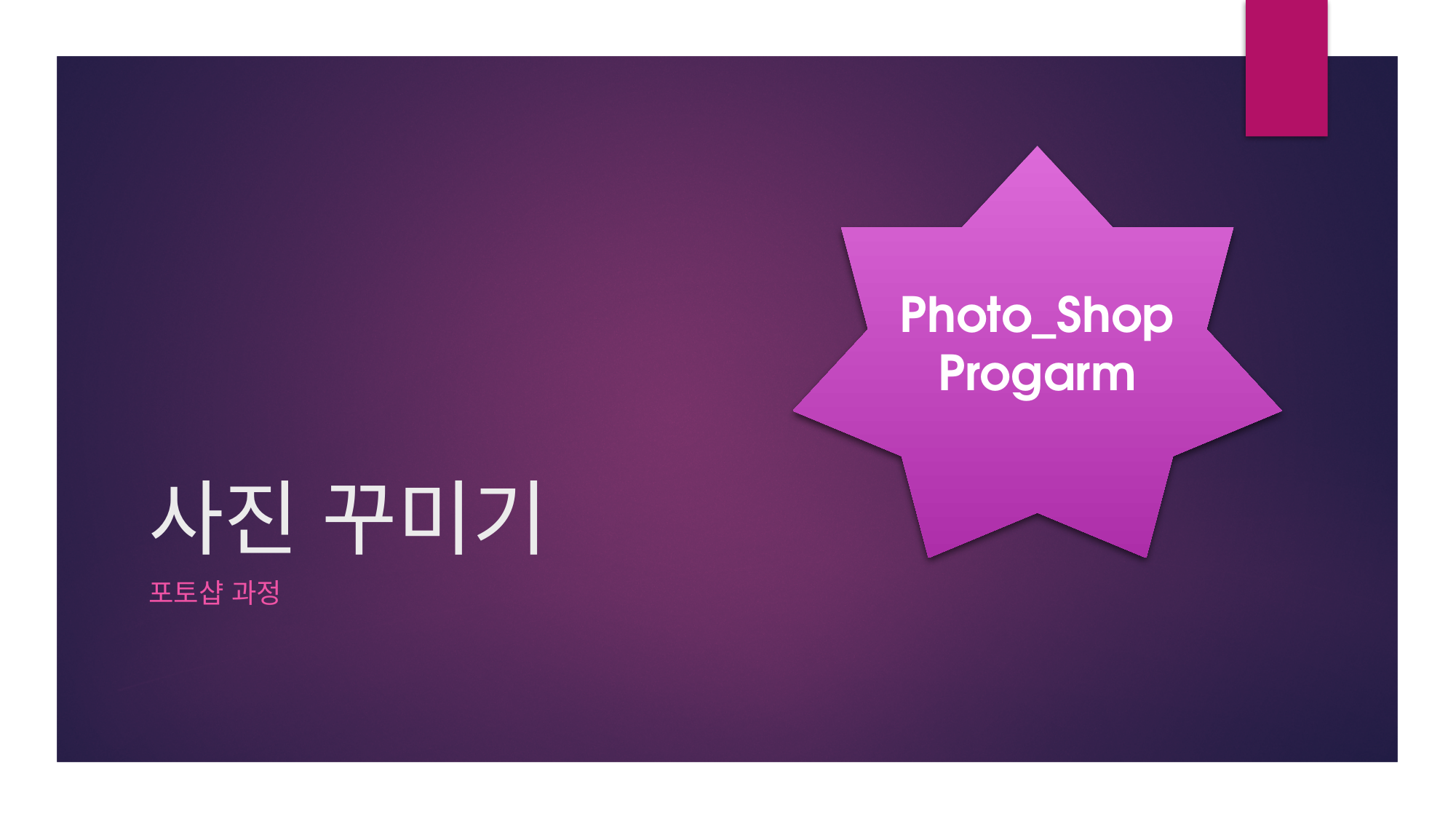

Photo_Shop
Progarm
# 사진 꾸미기
포토샵 과정